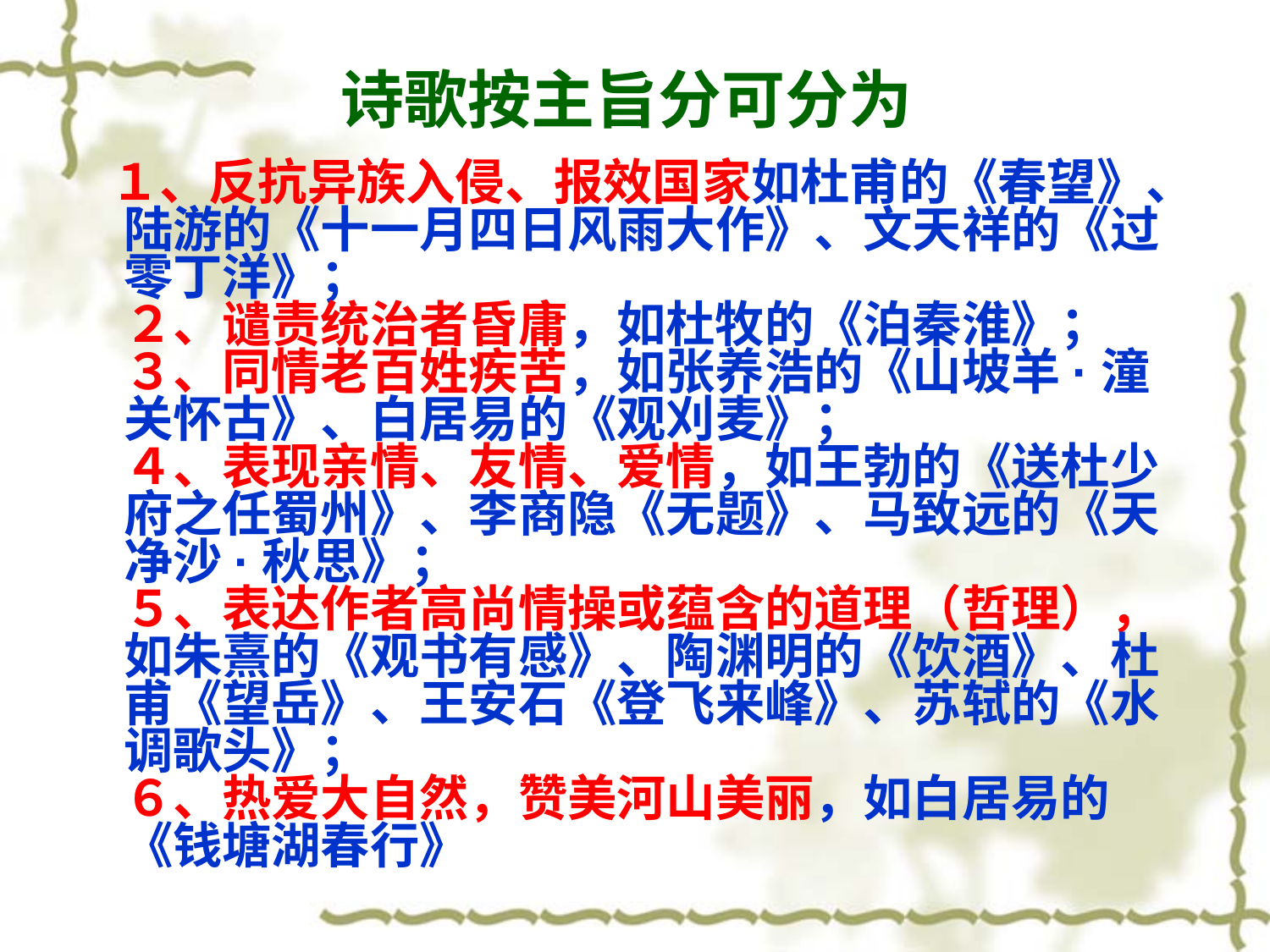

# 诗歌按主旨分可分为
  １、反抗异族入侵、报效国家如杜甫的《春望》、陆游的《十一月四日风雨大作》、文天祥的《过零丁洋》；
２、谴责统治者昏庸，如杜牧的《泊秦淮》；
３、同情老百姓疾苦，如张养浩的《山坡羊·潼关怀古》、白居易的《观刈麦》；
４、表现亲情、友情、爱情，如王勃的《送杜少府之任蜀州》、李商隐《无题》、马致远的《天净沙·秋思》；
５、表达作者高尚情操或蕴含的道理（哲理），如朱熹的《观书有感》、陶渊明的《饮酒》、杜甫《望岳》、王安石《登飞来峰》、苏轼的《水调歌头》；
６、热爱大自然，赞美河山美丽，如白居易的《钱塘湖春行》
35